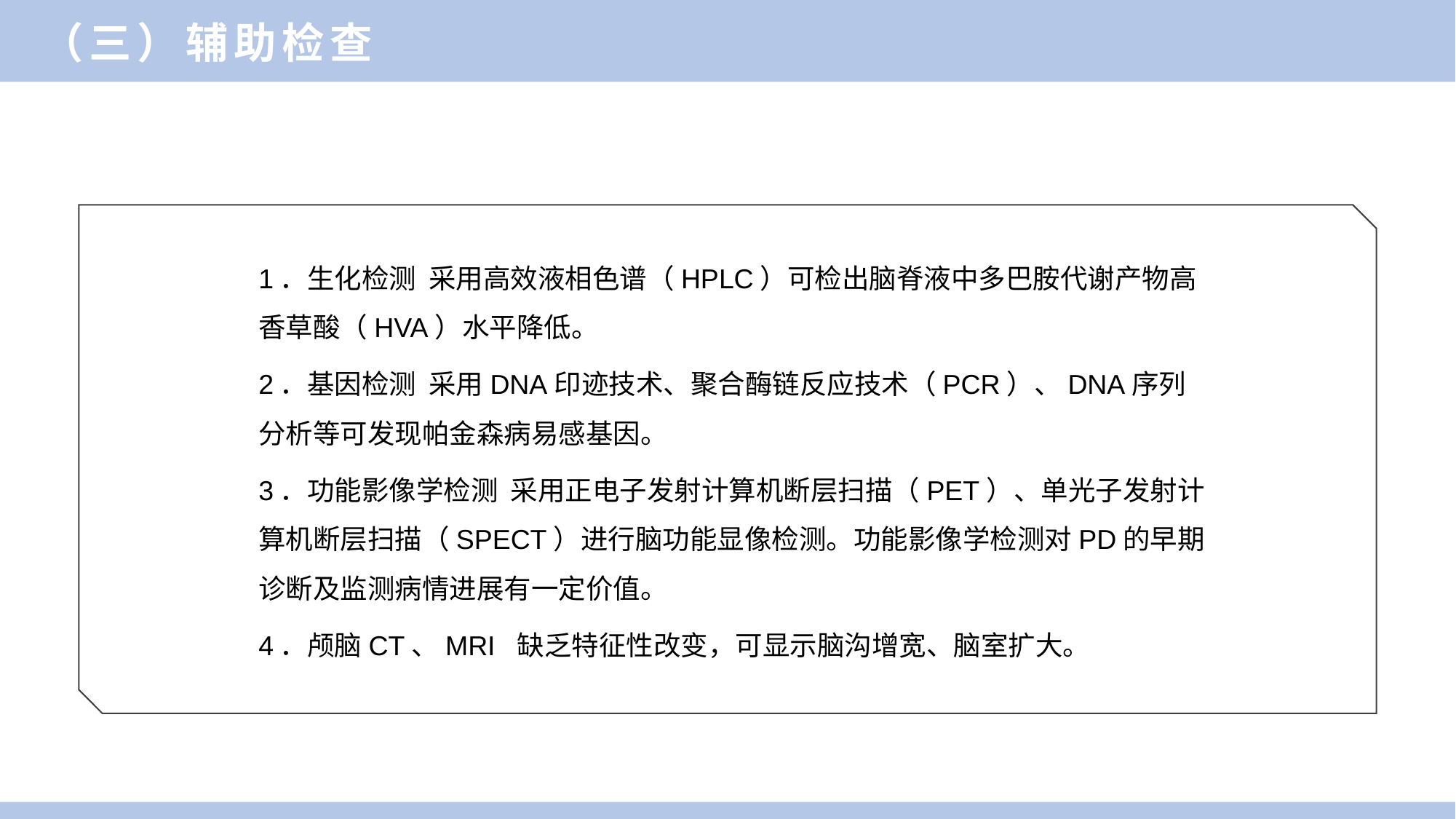

（三）辅助检查

1．生化检测  采用高效液相色谱（HPLC）可检出脑脊液中多巴胺代谢产物高香草酸（HVA）水平降低。
2．基因检测  采用DNA印迹技术、聚合酶链反应技术（PCR）、DNA序列分析等可发现帕金森病易感基因。
3．功能影像学检测  采用正电子发射计算机断层扫描（PET）、单光子发射计算机断层扫描（SPECT）进行脑功能显像检测。功能影像学检测对PD的早期诊断及监测病情进展有一定价值。
4．颅脑CT、MRI  缺乏特征性改变，可显示脑沟增宽、脑室扩大。